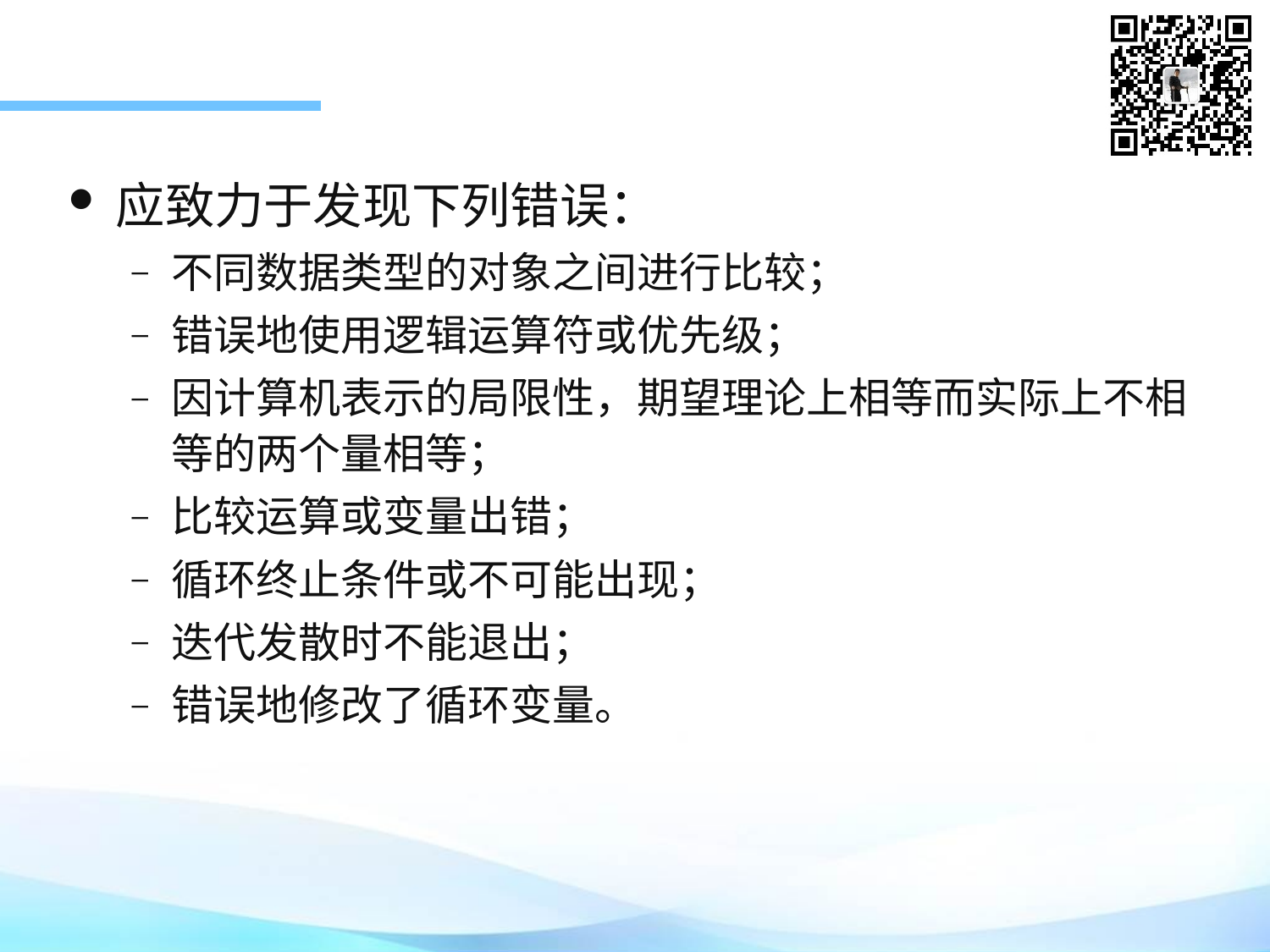

应致力于发现下列错误：
不同数据类型的对象之间进行比较；
错误地使用逻辑运算符或优先级；
因计算机表示的局限性，期望理论上相等而实际上不相等的两个量相等；
比较运算或变量出错；
循环终止条件或不可能出现；
迭代发散时不能退出；
错误地修改了循环变量。